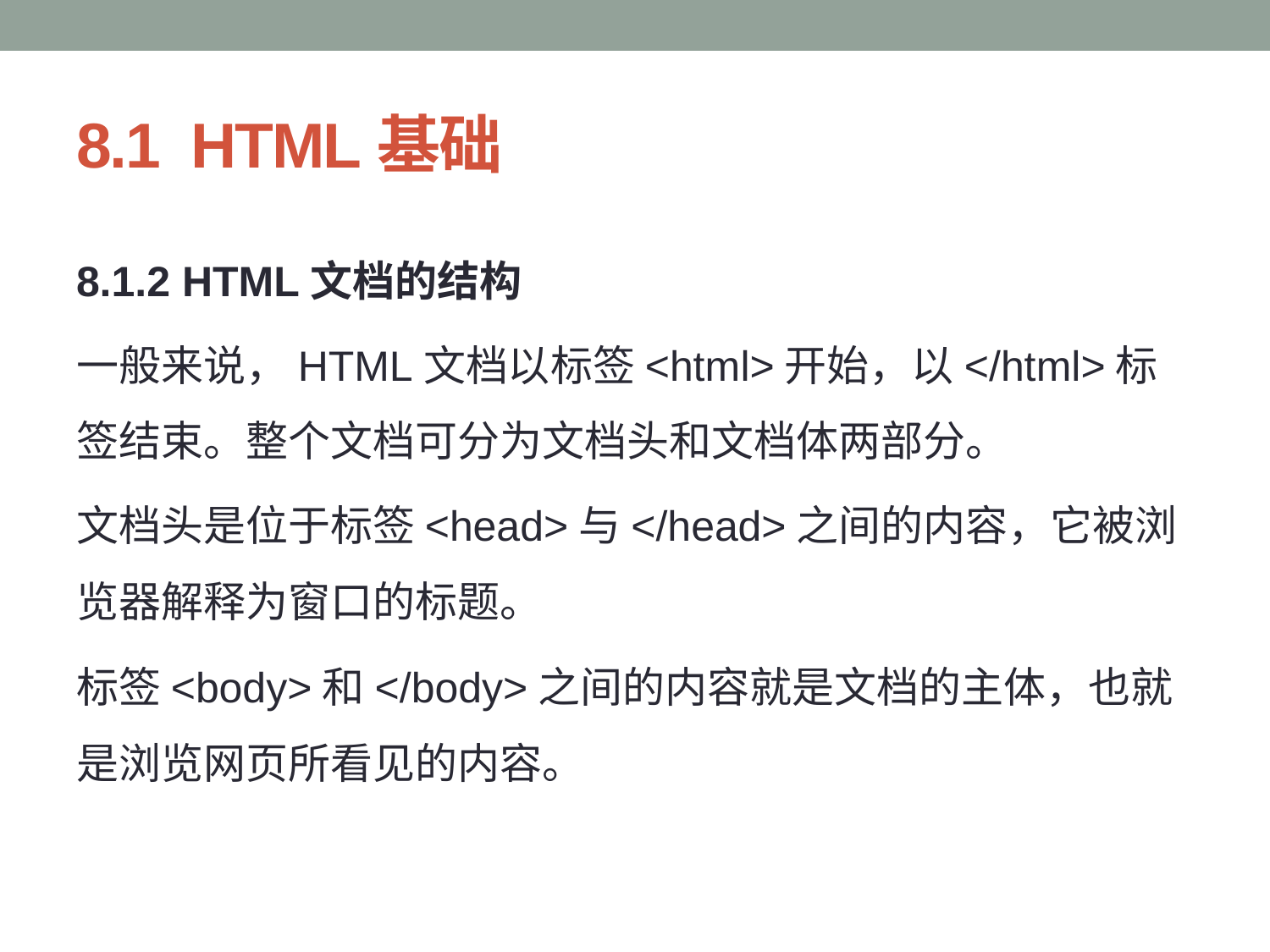

# 8.1  HTML基础
8.1.2 HTML文档的结构
一般来说，HTML文档以标签<html>开始，以</html>标签结束。整个文档可分为文档头和文档体两部分。
文档头是位于标签<head>与</head>之间的内容，它被浏览器解释为窗口的标题。
标签<body>和</body>之间的内容就是文档的主体，也就是浏览网页所看见的内容。